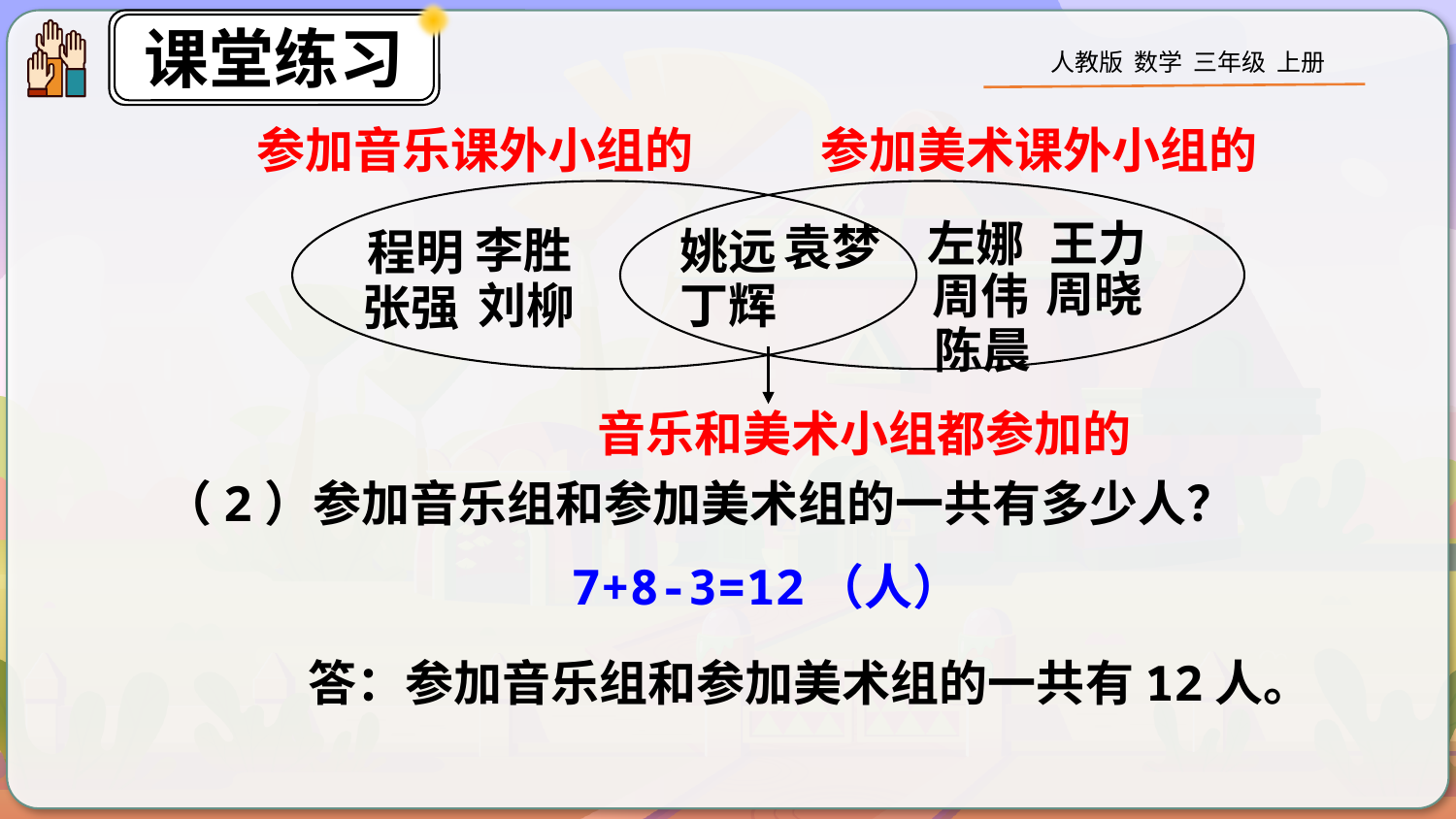

参加音乐课外小组的
参加美术课外小组的

音乐和美术小组都参加的
左娜
王力
袁梦
李胜
姚远
程明
周晓
周伟
刘柳
丁辉
张强
陈晨
（2）参加音乐组和参加美术组的一共有多少人？
7+8-3=12（人）
答：参加音乐组和参加美术组的一共有12人。